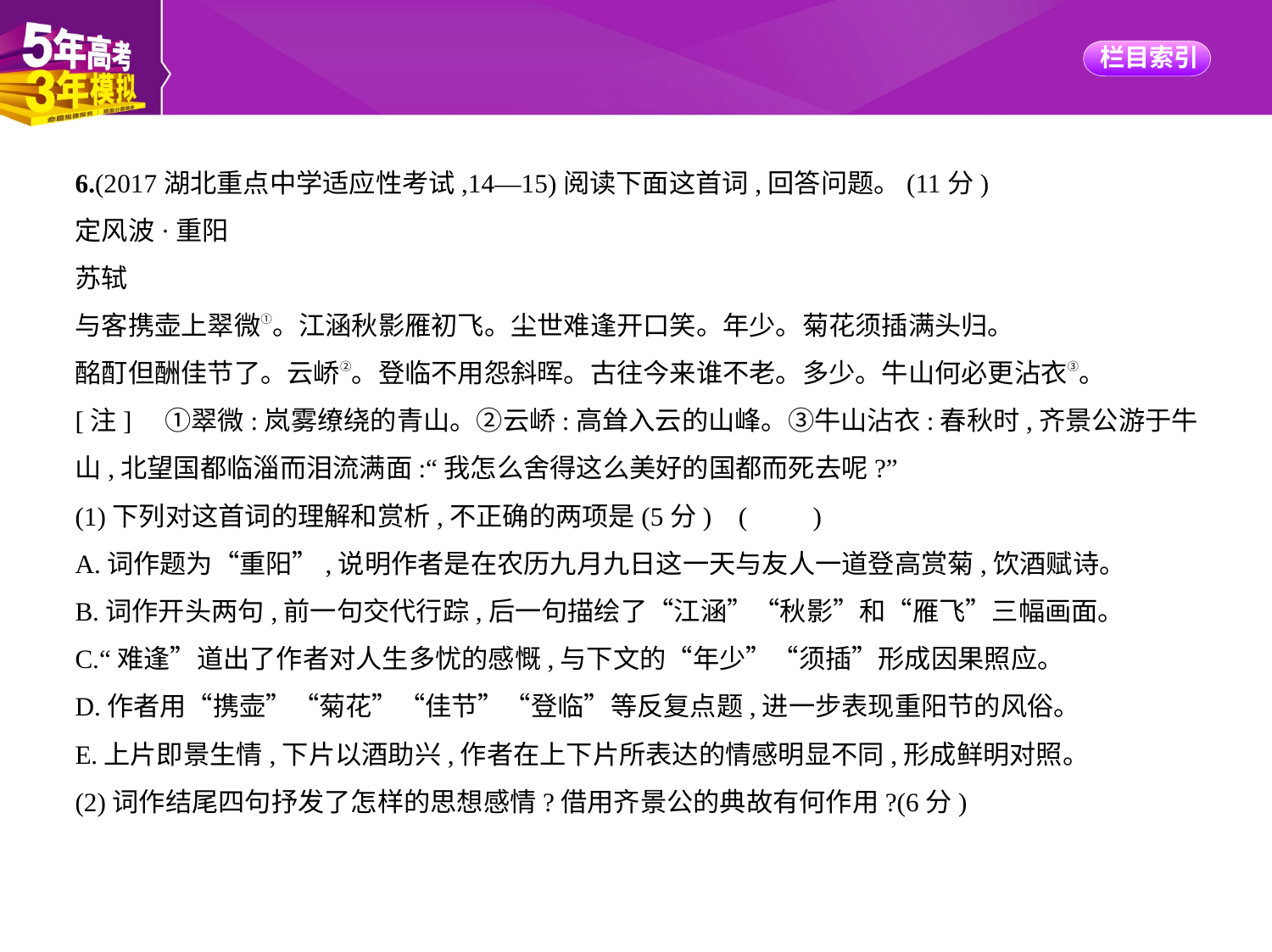

6.(2017湖北重点中学适应性考试,14—15)阅读下面这首词,回答问题。(11分)
定风波·重阳
苏轼
与客携壶上翠微①。江涵秋影雁初飞。尘世难逢开口笑。年少。菊花须插满头归。
酩酊但酬佳节了。云峤②。登临不用怨斜晖。古往今来谁不老。多少。牛山何必更沾衣③。
[注]　①翠微:岚雾缭绕的青山。②云峤:高耸入云的山峰。③牛山沾衣:春秋时,齐景公游于牛
山,北望国都临淄而泪流满面:“我怎么舍得这么美好的国都而死去呢?”
(1)下列对这首词的理解和赏析,不正确的两项是(5分) (　　)
A.词作题为“重阳”,说明作者是在农历九月九日这一天与友人一道登高赏菊,饮酒赋诗。
B.词作开头两句,前一句交代行踪,后一句描绘了“江涵”“秋影”和“雁飞”三幅画面。
C.“难逢”道出了作者对人生多忧的感慨,与下文的“年少”“须插”形成因果照应。
D.作者用“携壶”“菊花”“佳节”“登临”等反复点题,进一步表现重阳节的风俗。
E.上片即景生情,下片以酒助兴,作者在上下片所表达的情感明显不同,形成鲜明对照。
(2)词作结尾四句抒发了怎样的思想感情?借用齐景公的典故有何作用?(6分)